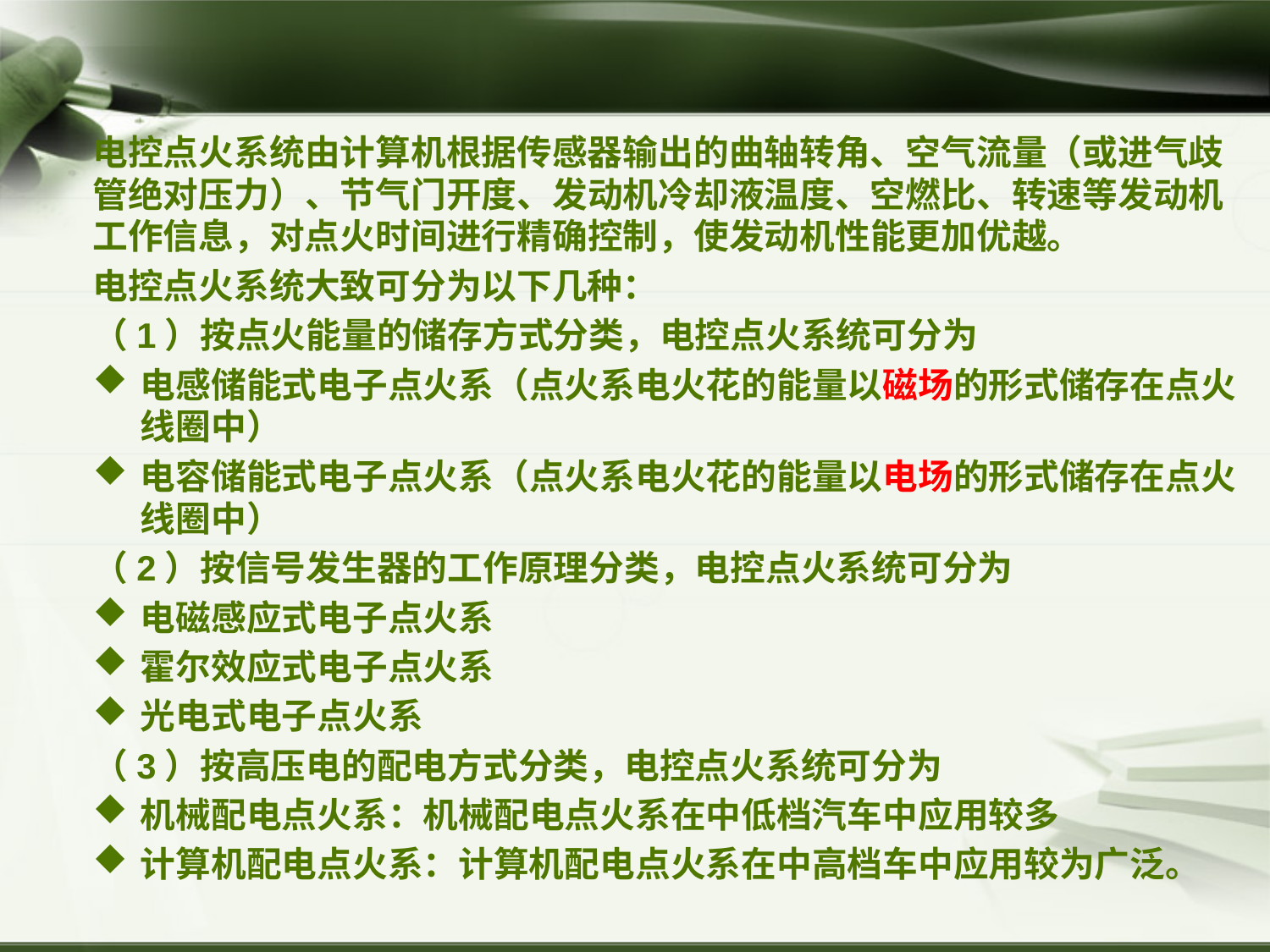

电控点火系统由计算机根据传感器输出的曲轴转角、空气流量（或进气歧管绝对压力）、节气门开度、发动机冷却液温度、空燃比、转速等发动机工作信息，对点火时间进行精确控制，使发动机性能更加优越。
电控点火系统大致可分为以下几种：
（1）按点火能量的储存方式分类，电控点火系统可分为
电感储能式电子点火系（点火系电火花的能量以磁场的形式储存在点火线圈中）
电容储能式电子点火系（点火系电火花的能量以电场的形式储存在点火线圈中）
（2）按信号发生器的工作原理分类，电控点火系统可分为
电磁感应式电子点火系
霍尔效应式电子点火系
光电式电子点火系
（3）按高压电的配电方式分类，电控点火系统可分为
机械配电点火系：机械配电点火系在中低档汽车中应用较多
计算机配电点火系：计算机配电点火系在中高档车中应用较为广泛。